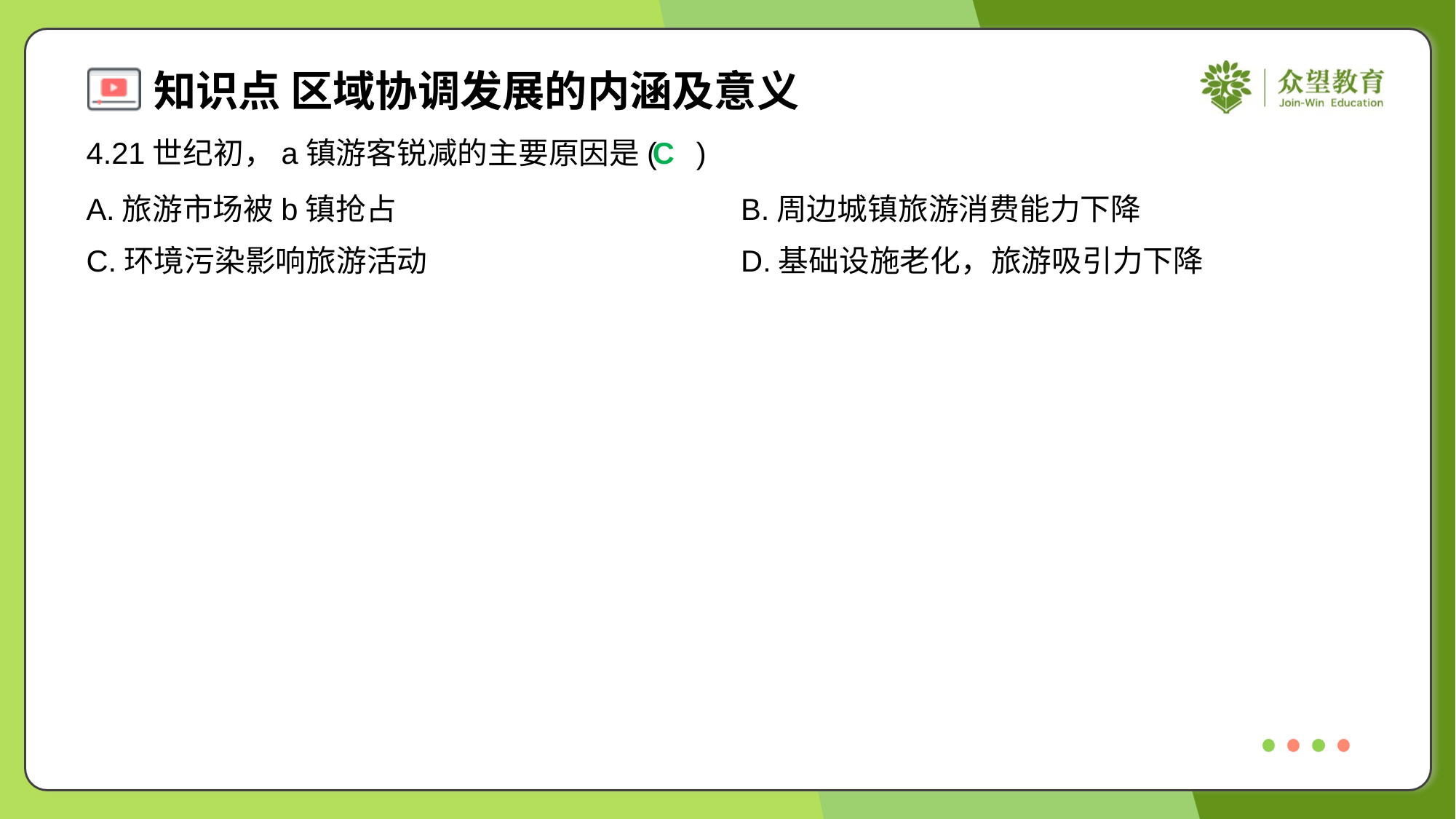

4.21世纪初，a镇游客锐减的主要原因是(     )
C
A.旅游市场被b镇抢占	B.周边城镇旅游消费能力下降
C.环境污染影响旅游活动	D.基础设施老化，旅游吸引力下降